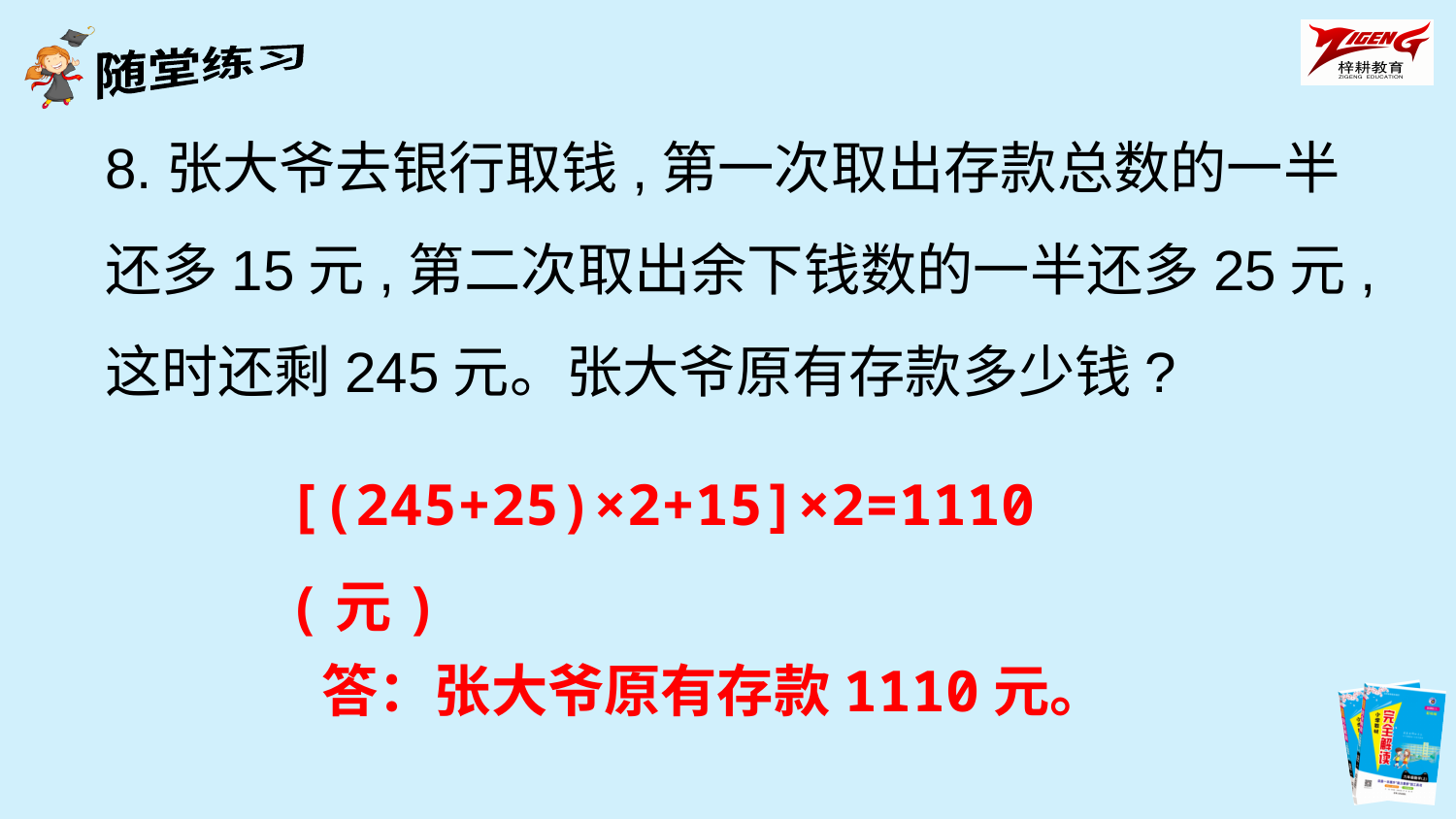

8.张大爷去银行取钱,第一次取出存款总数的一半还多15元,第二次取出余下钱数的一半还多25元,这时还剩245元。张大爷原有存款多少钱?
[(245+25)×2+15]×2=1110(元)
答：张大爷原有存款1110元。